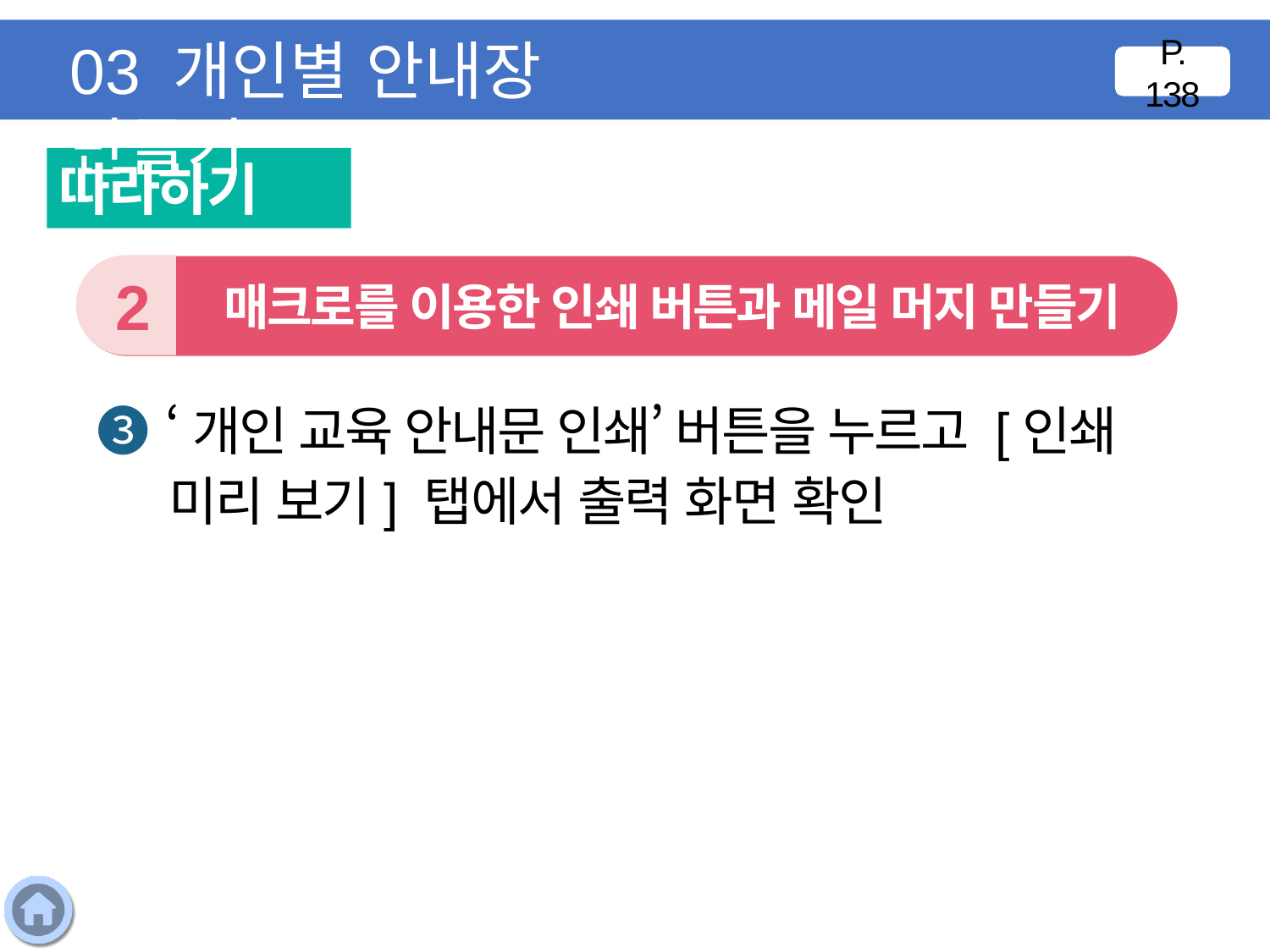

03 개인별 안내장 만들기
P. 138
따라하기
2
        매크로를 이용한 인쇄 버튼과 메일 머지 만들기
❸ ‘개인 교육 안내문 인쇄’ 버튼을 누르고 [인쇄 미리 보기] 탭에서 출력 화면 확인